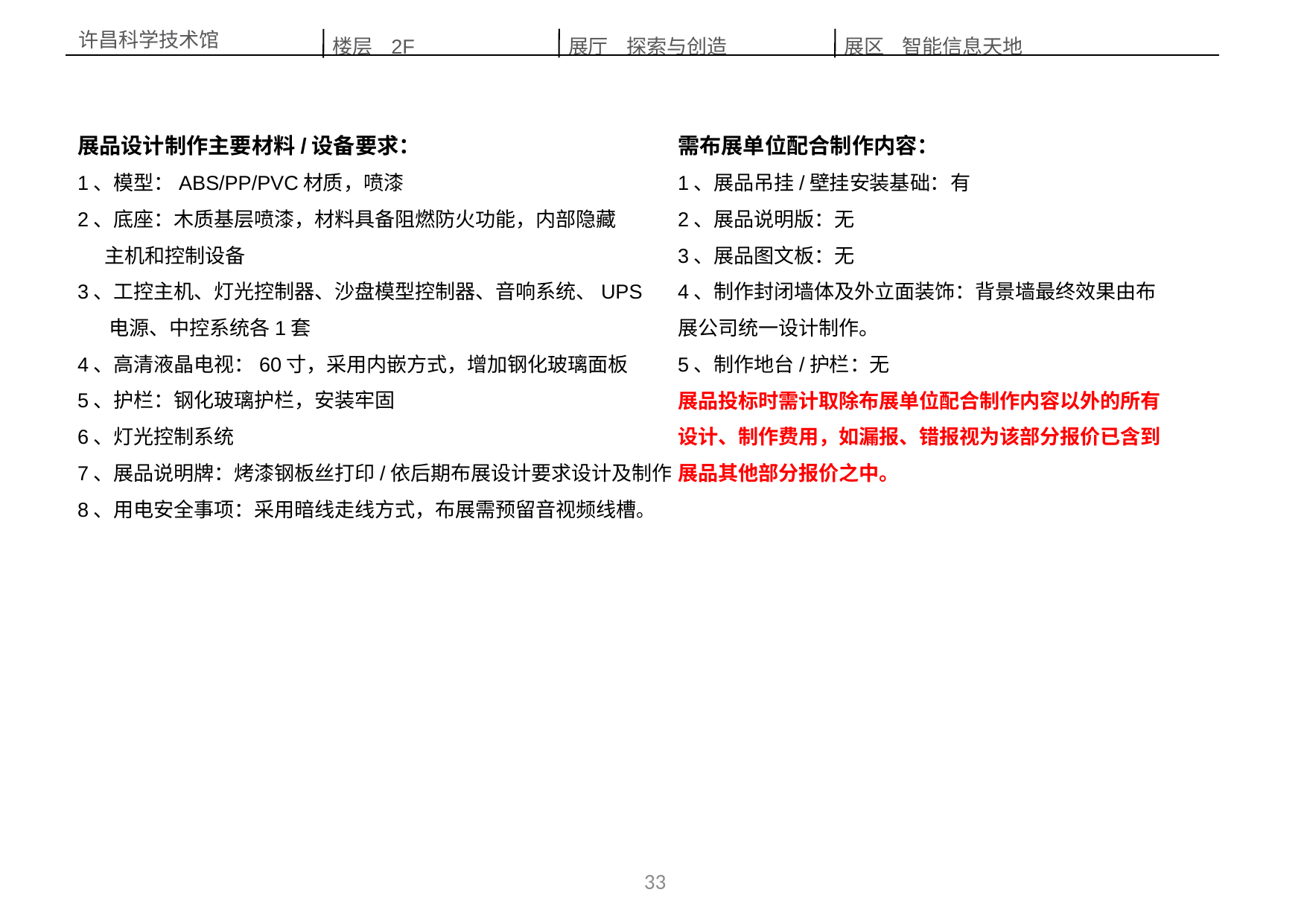

楼层   2F
展区    智能信息天地
展厅    探索与创造
许昌科学技术馆

展品设计制作主要材料/设备要求：
1、模型：ABS/PP/PVC材质，喷漆
2、底座：木质基层喷漆，材料具备阻燃防火功能，内部隐藏
     主机和控制设备
3、工控主机、灯光控制器、沙盘模型控制器、音响系统、UPS
      电源、中控系统各1套
4、高清液晶电视：60寸，采用内嵌方式，增加钢化玻璃面板
5、护栏：钢化玻璃护栏，安装牢固
6、灯光控制系统
7、展品说明牌：烤漆钢板丝打印/依后期布展设计要求设计及制作
8、用电安全事项：采用暗线走线方式，布展需预留音视频线槽。

需布展单位配合制作内容：
1、展品吊挂/壁挂安装基础：有
2、展品说明版：无
3、展品图文板：无
4、制作封闭墙体及外立面装饰：背景墙最终效果由布展公司统一设计制作。
5、制作地台/护栏：无
展品投标时需计取除布展单位配合制作内容以外的所有设计、制作费用，如漏报、错报视为该部分报价已含到展品其他部分报价之中。
33